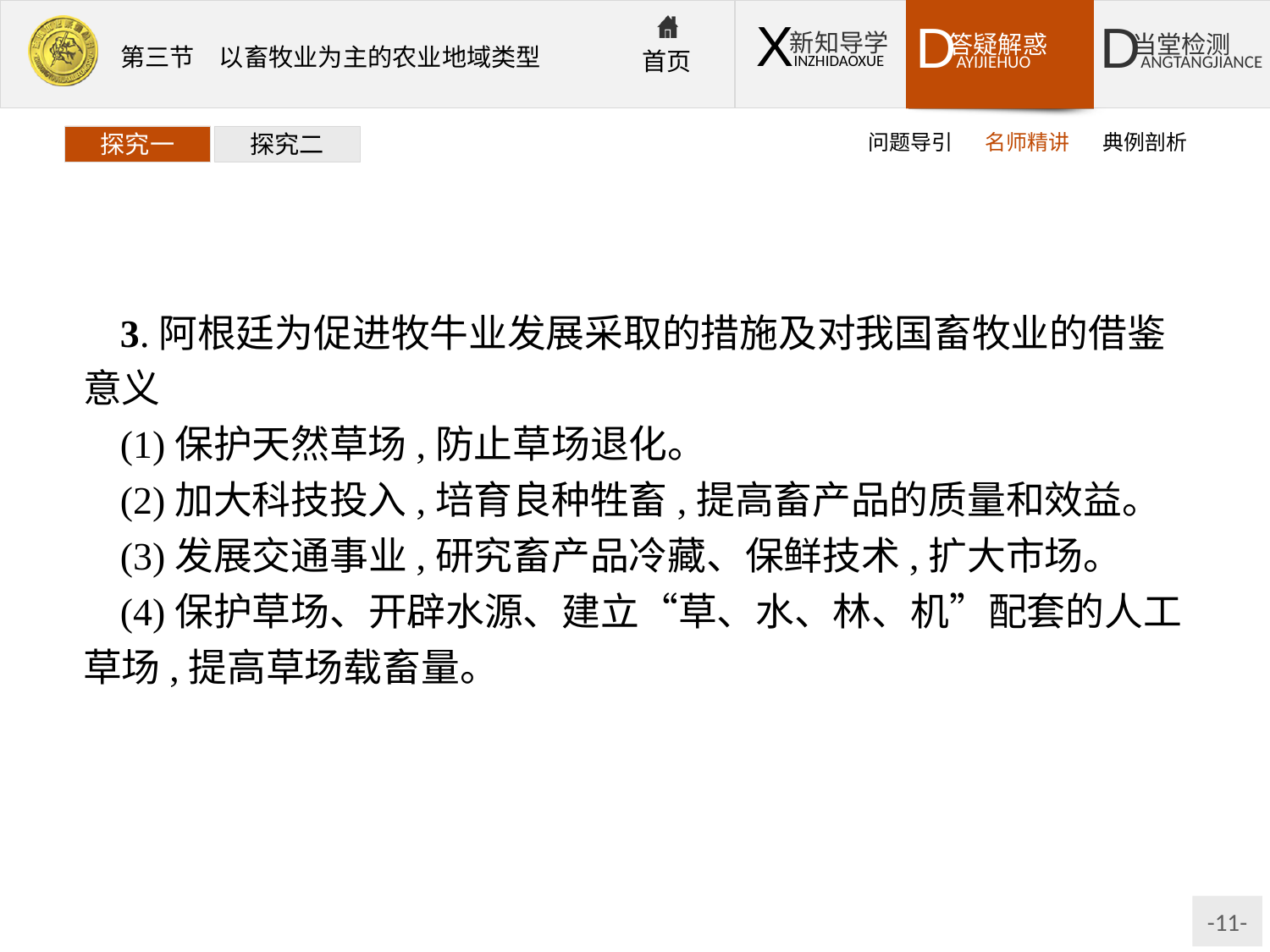

问题导引
名师精讲
典例剖析
探究一
探究二
3.阿根廷为促进牧牛业发展采取的措施及对我国畜牧业的借鉴意义
(1)保护天然草场,防止草场退化。
(2)加大科技投入,培育良种牲畜,提高畜产品的质量和效益。
(3)发展交通事业,研究畜产品冷藏、保鲜技术,扩大市场。
(4)保护草场、开辟水源、建立“草、水、林、机”配套的人工草场,提高草场载畜量。